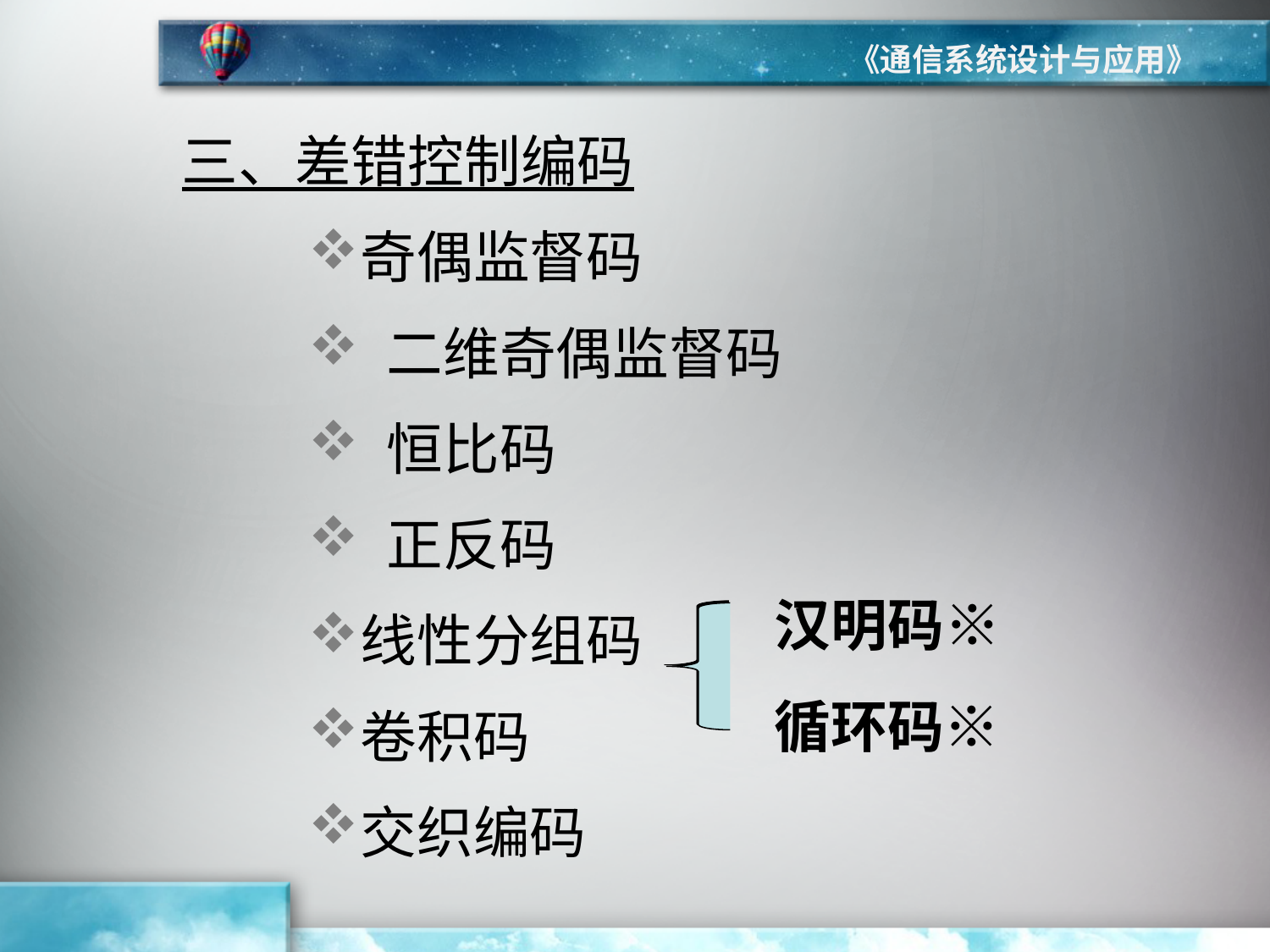

《通信系统设计与应用》
三、差错控制编码
奇偶监督码
 二维奇偶监督码
 恒比码
 正反码
线性分组码
卷积码
交织编码
汉明码※
循环码※